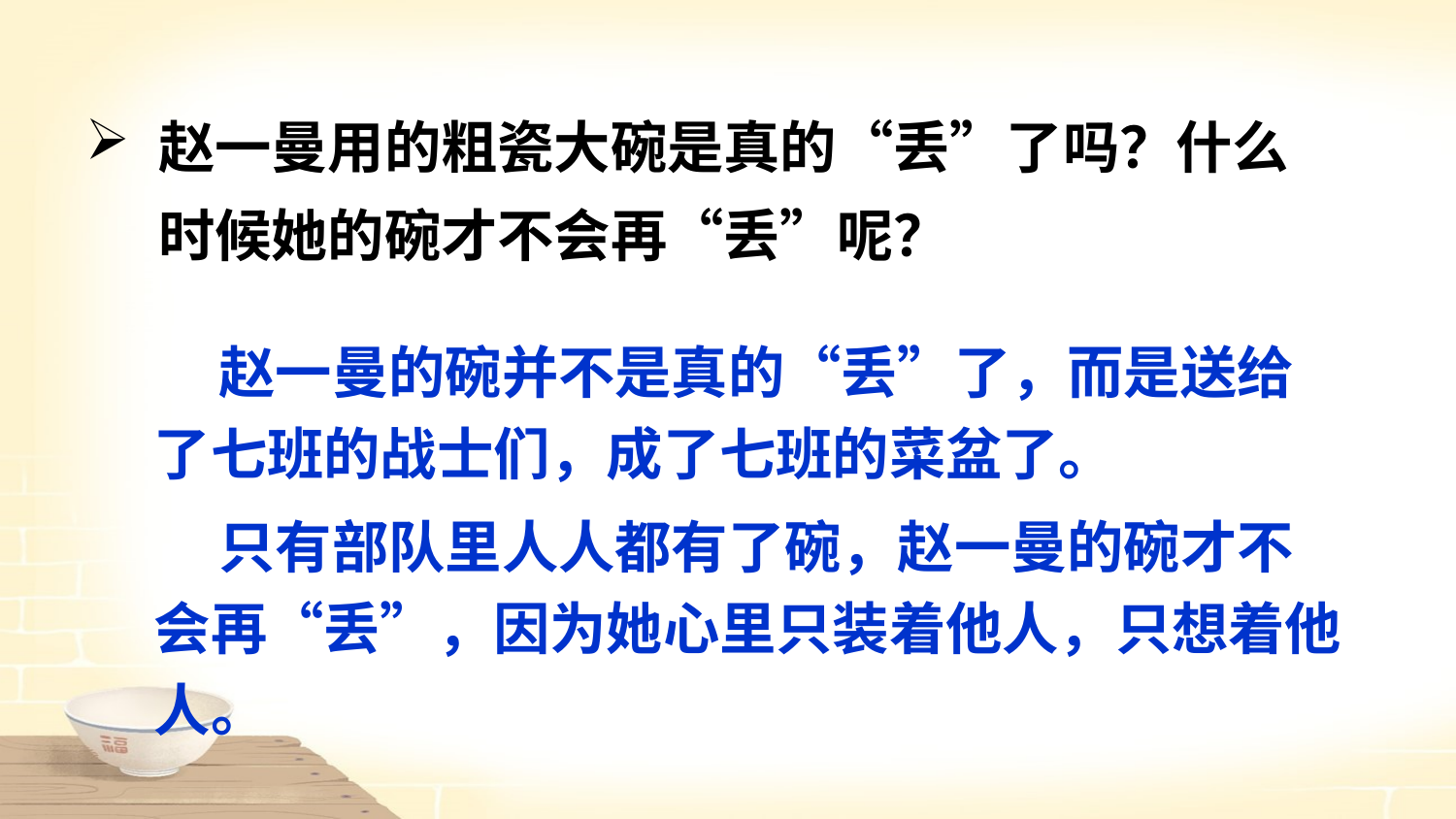

赵一曼用的粗瓷大碗是真的“丢”了吗？什么时候她的碗才不会再“丢”呢？
    赵一曼的碗并不是真的“丢”了，而是送给了七班的战士们，成了七班的菜盆了。
    只有部队里人人都有了碗，赵一曼的碗才不会再“丢”，因为她心里只装着他人，只想着他人。